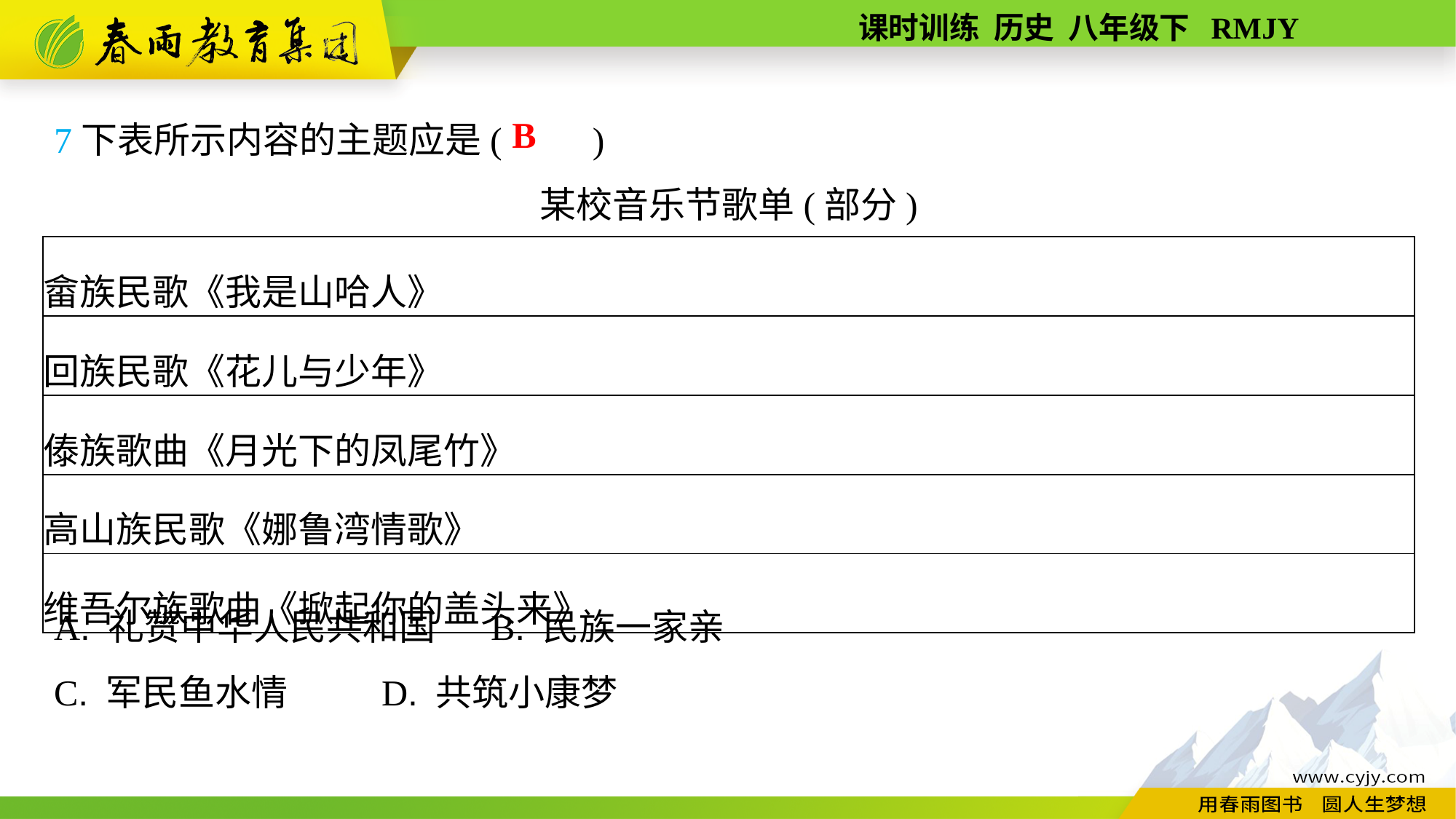

7下表所示内容的主题应是(　　)
某校音乐节歌单(部分)

A. 礼赞中华人民共和国	B. 民族一家亲
C. 军民鱼水情	D. 共筑小康梦
B
| 畲族民歌《我是山哈人》 |
| --- |
| 回族民歌《花儿与少年》 |
| 傣族歌曲《月光下的凤尾竹》 |
| 高山族民歌《娜鲁湾情歌》 |
| 维吾尔族歌曲《掀起你的盖头来》 |